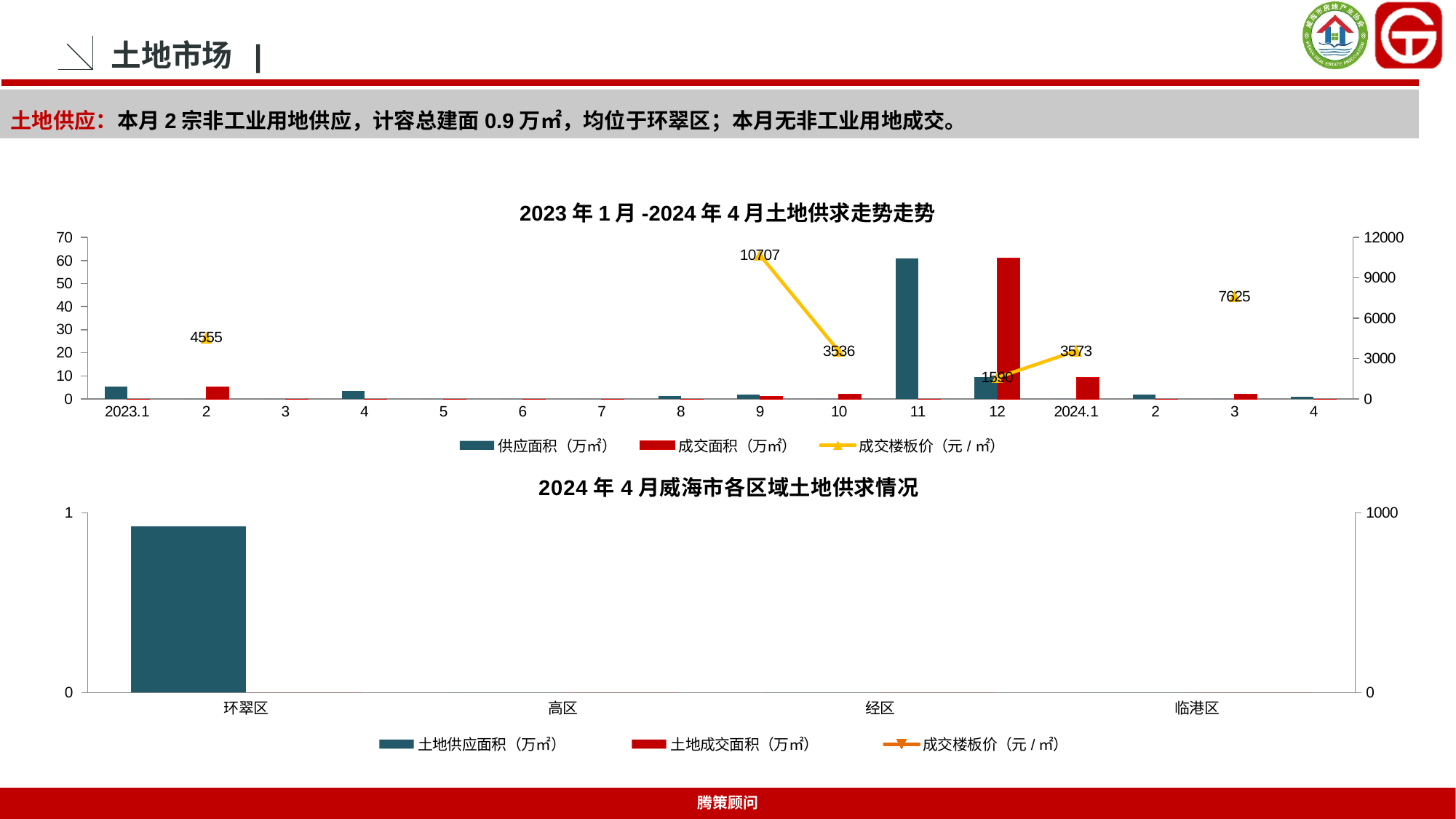

土地市场  |
土地供应：本月2宗非工业用地供应，计容总建面0.9万㎡，均位于环翠区；本月无非工业用地成交。
2023年1月-2024年4月土地供求走势走势

### Chart

| Category | 供应面积（万㎡） | 成交面积（万㎡） | 成交楼板价（元/㎡） |
|---|---|---|---|
| 2023.1 | 5.245 | 0.0 | None |
| 2 | 0.0 | 5.245 | 4555.0 |
| 3 | 0.0 | 0.0 | None |
| 4 | 3.5115 | 0.0 | None |
| 5 | 0.0 | 0.0 | None |
| 6 | 0.0 | 0.0 | None |
| 7 | 0.0 | 0.0 | None |
| 8 | 1.2776 | 0.0 | None |
| 9 | 1.9661 | 1.2776 | 10707.0 |
| 10 | 0.0 | 1.9961 | 3536.0 |
| 11 | 60.8783 | 0.0 | None |
| 12 | 9.4592 | 60.8783 | 1590.0 |
| 2024.1 | 0.0 | 9.4592 | 3573.0 |
| 2 | 1.9593 | 0.0 | None |
| 3 | 0.0 | 1.9593 | 7625.0 |
| 4 | 0.9231 | 0.0 | None |

### Chart

| Category | 土地供应面积（万㎡） | 土地成交面积（万㎡） | 成交楼板价（元/㎡） |
|---|---|---|---|
| 环翠区 | 0.9231 | 0.0 | None |
| 高区 | 0.0 | 0.0 | None |
| 经区 | 0.0 | 0.0 | None |
| 临港区 | 0.0 | 0.0 | None |